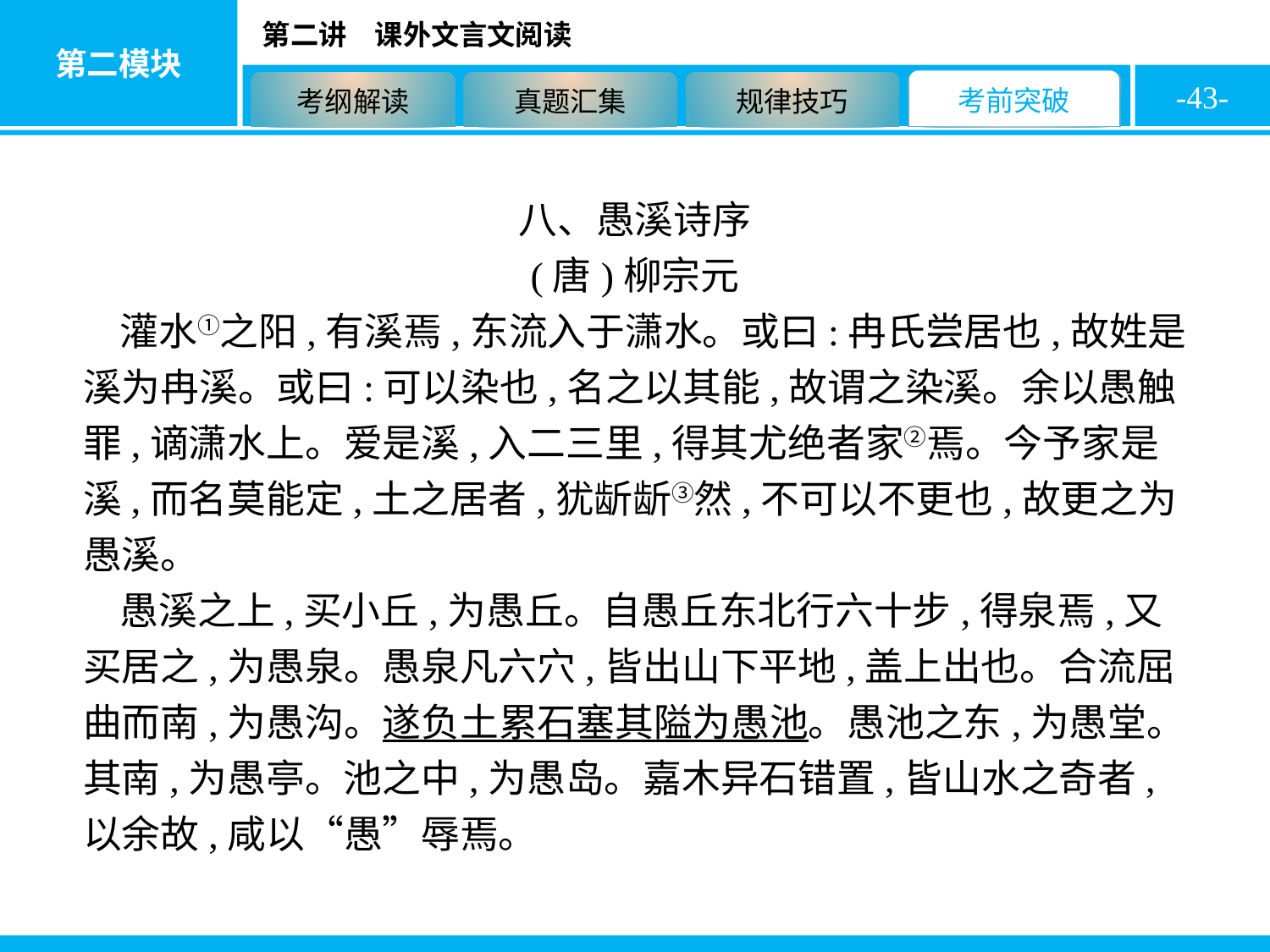

-43-
八、愚溪诗序
(唐)柳宗元
灌水①之阳,有溪焉,东流入于潇水。或曰:冉氏尝居也,故姓是溪为冉溪。或曰:可以染也,名之以其能,故谓之染溪。余以愚触罪,谪潇水上。爱是溪,入二三里,得其尤绝者家②焉。今予家是溪,而名莫能定,土之居者,犹龂龂③然,不可以不更也,故更之为愚溪。
愚溪之上,买小丘,为愚丘。自愚丘东北行六十步,得泉焉,又买居之,为愚泉。愚泉凡六穴,皆出山下平地,盖上出也。合流屈曲而南,为愚沟。遂负土累石塞其隘为愚池。愚池之东,为愚堂。其南,为愚亭。池之中,为愚岛。嘉木异石错置,皆山水之奇者,以余故,咸以“愚”辱焉。